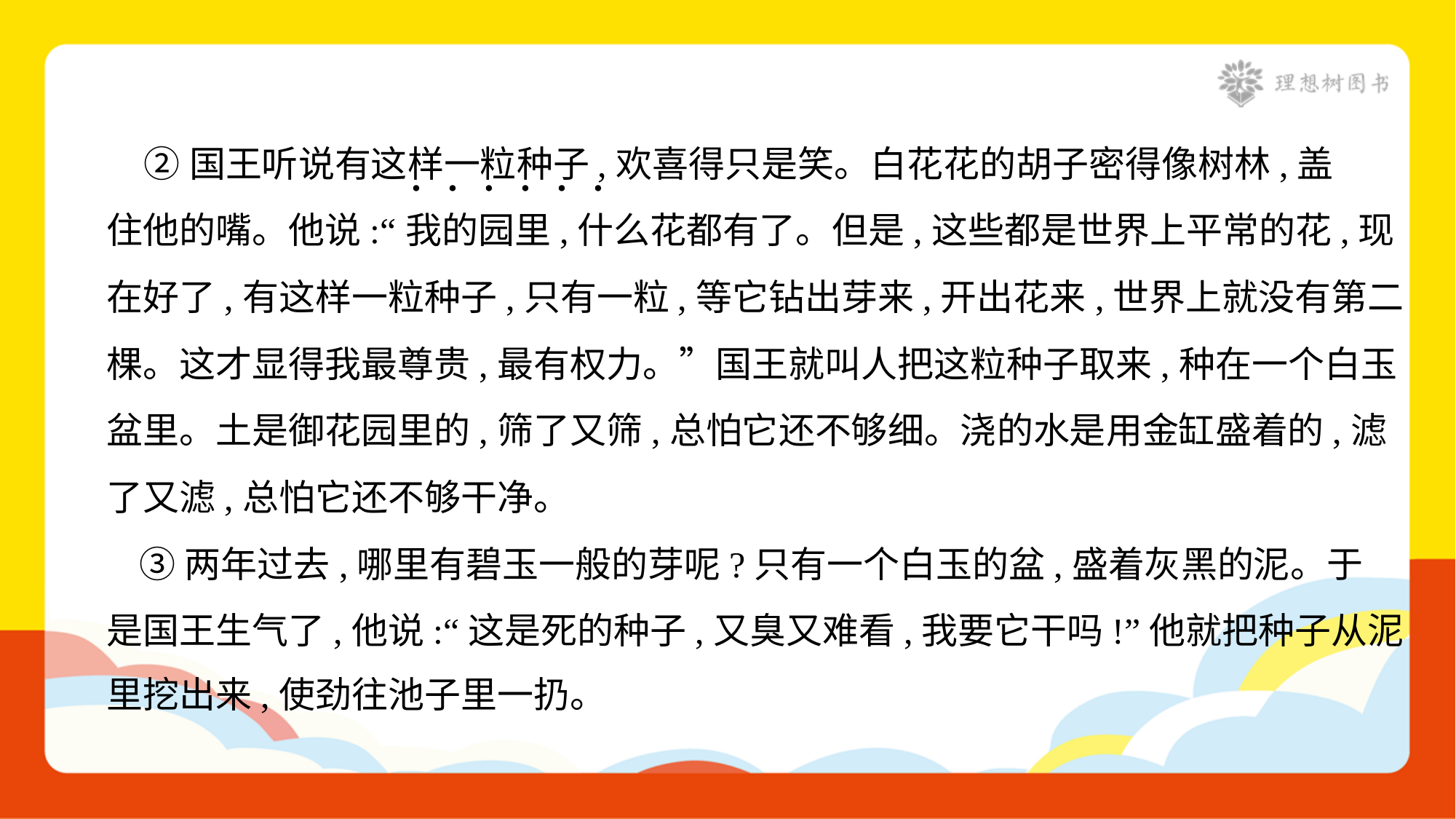

②国王听说有这样一粒种子,欢喜得只是笑。白花花的胡子密得像树林,盖
住他的嘴。他说:“我的园里,什么花都有了。但是,这些都是世界上平常的花,现
在好了,有这样一粒种子,只有一粒,等它钻出芽来,开出花来,世界上就没有第二
棵。这才显得我最尊贵,最有权力。”国王就叫人把这粒种子取来,种在一个白玉
盆里。土是御花园里的,筛了又筛,总怕它还不够细。浇的水是用金缸盛着的,滤
了又滤,总怕它还不够干净。
    ③两年过去,哪里有碧玉一般的芽呢?只有一个白玉的盆,盛着灰黑的泥。于
是国王生气了,他说:“这是死的种子,又臭又难看,我要它干吗!”他就把种子从泥
里挖出来,使劲往池子里一扔。